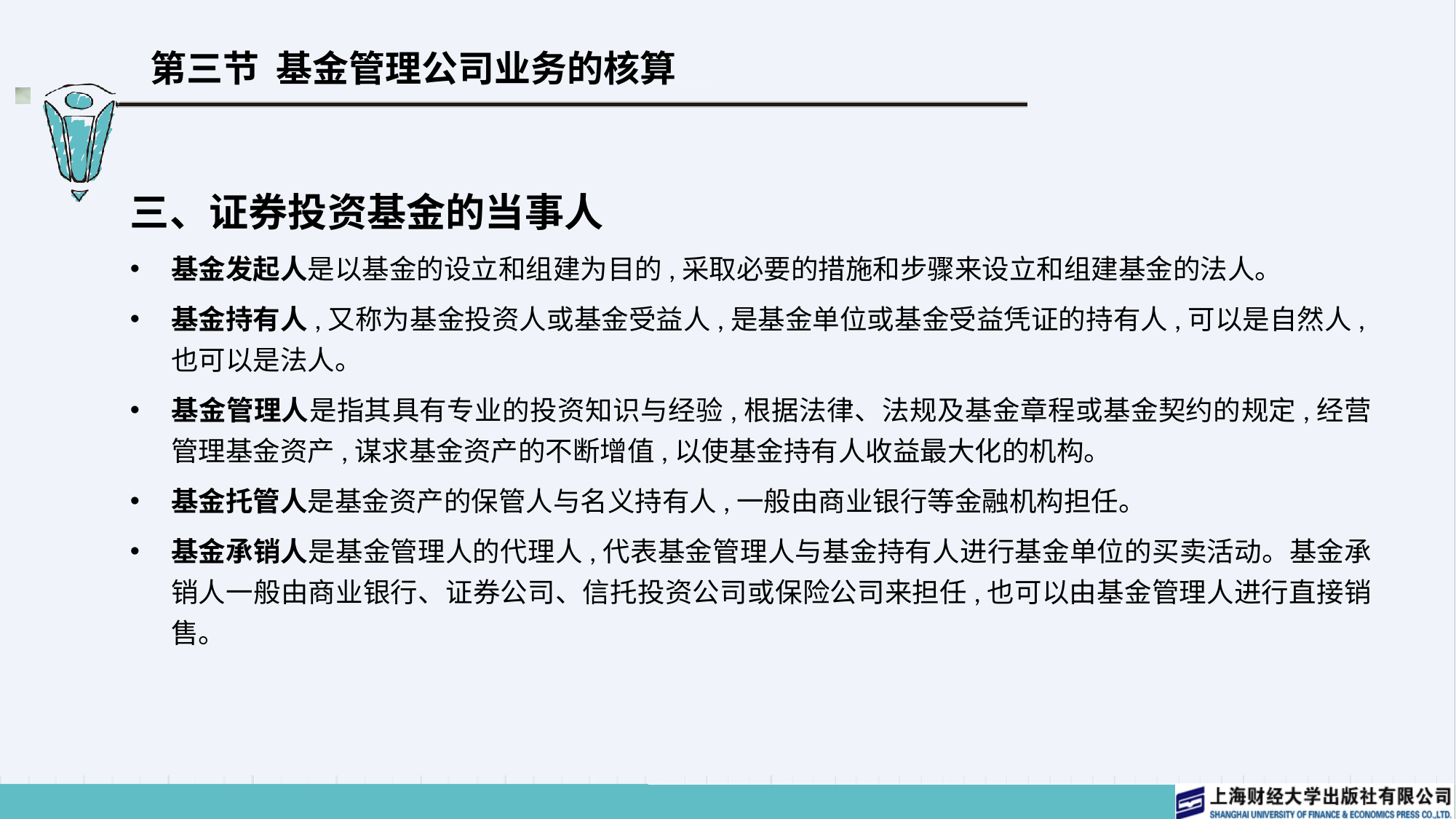

# 第三节  基金管理公司业务的核算
三、证券投资基金的当事人
基金发起人是以基金的设立和组建为目的,采取必要的措施和步骤来设立和组建基金的法人。
基金持有人,又称为基金投资人或基金受益人,是基金单位或基金受益凭证的持有人,可以是自然人,也可以是法人。
基金管理人是指其具有专业的投资知识与经验,根据法律、法规及基金章程或基金契约的规定,经营管理基金资产,谋求基金资产的不断增值,以使基金持有人收益最大化的机构。
基金托管人是基金资产的保管人与名义持有人,一般由商业银行等金融机构担任。
基金承销人是基金管理人的代理人,代表基金管理人与基金持有人进行基金单位的买卖活动。基金承销人一般由商业银行、证券公司、信托投资公司或保险公司来担任,也可以由基金管理人进行直接销售。